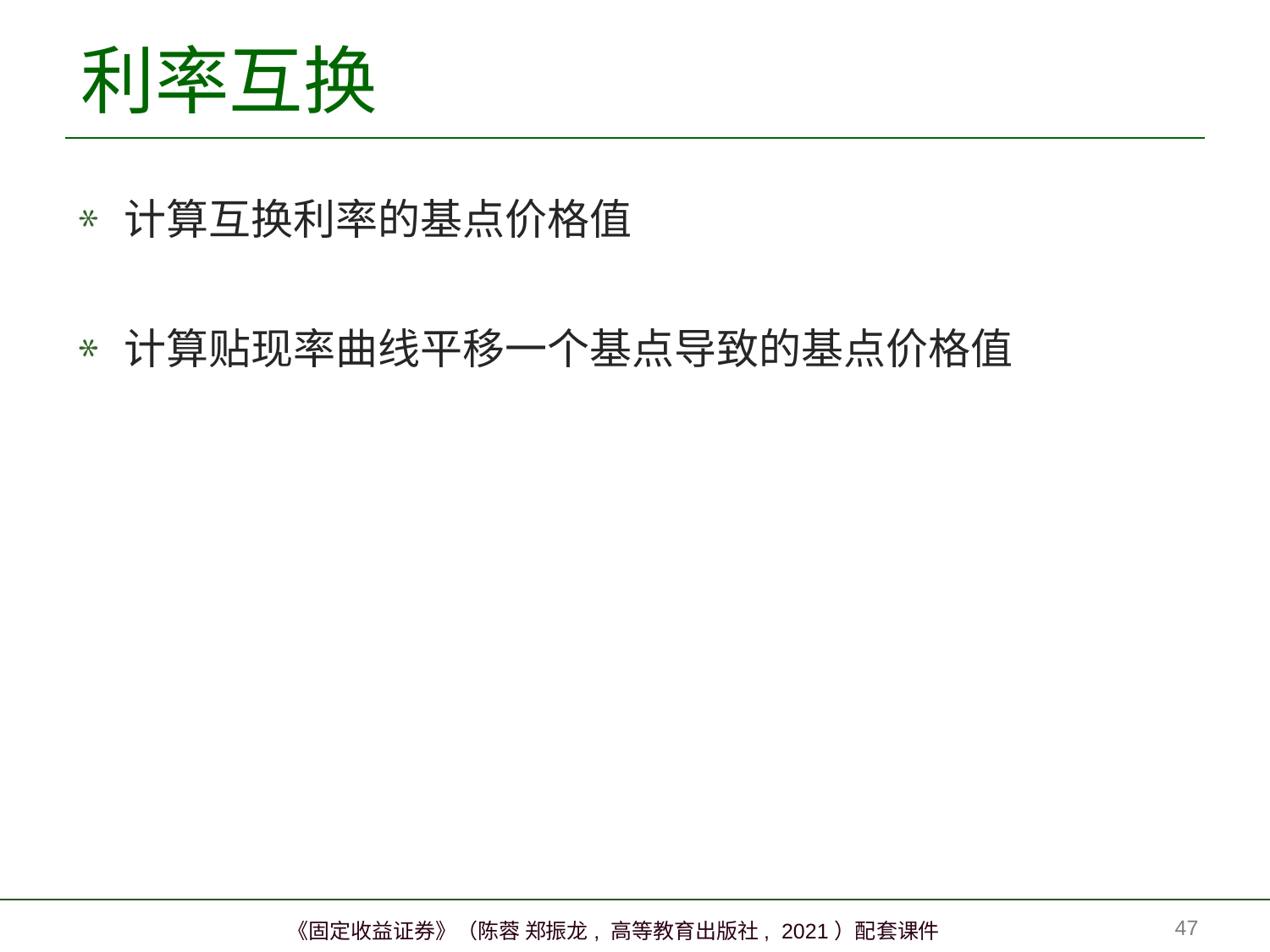

# 利率互换
计算互换利率的基点价格值

计算贴现率曲线平移一个基点导致的基点价格值

47